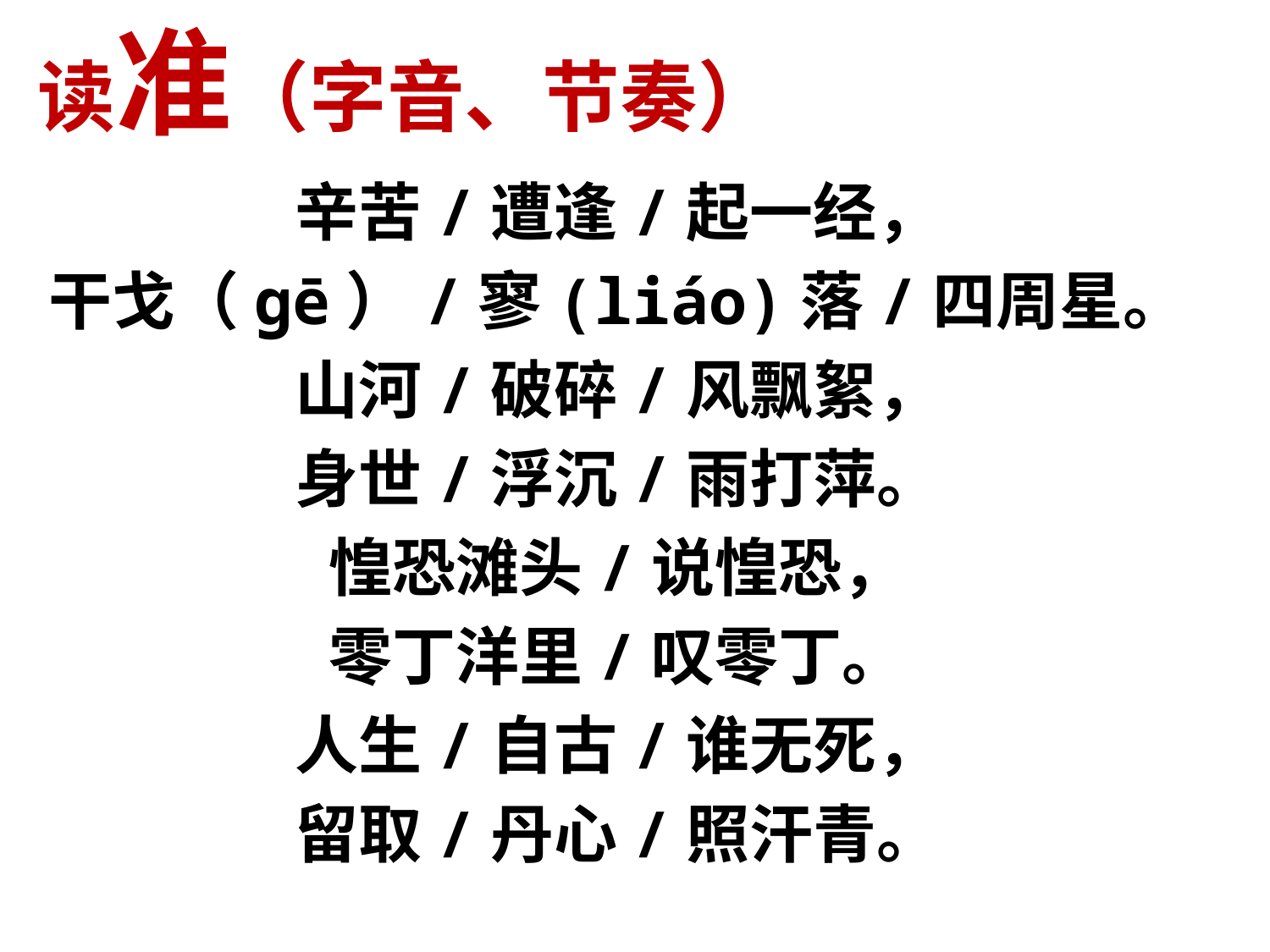

# 读准（字音、节奏）
辛苦/遭逢/起一经，
干戈（gē）/寥(liáo)落/四周星。
山河/破碎/风飘絮，
身世/浮沉/雨打萍。
惶恐滩头/说惶恐，
零丁洋里/叹零丁。
人生/自古/谁无死，
留取/丹心/照汗青。